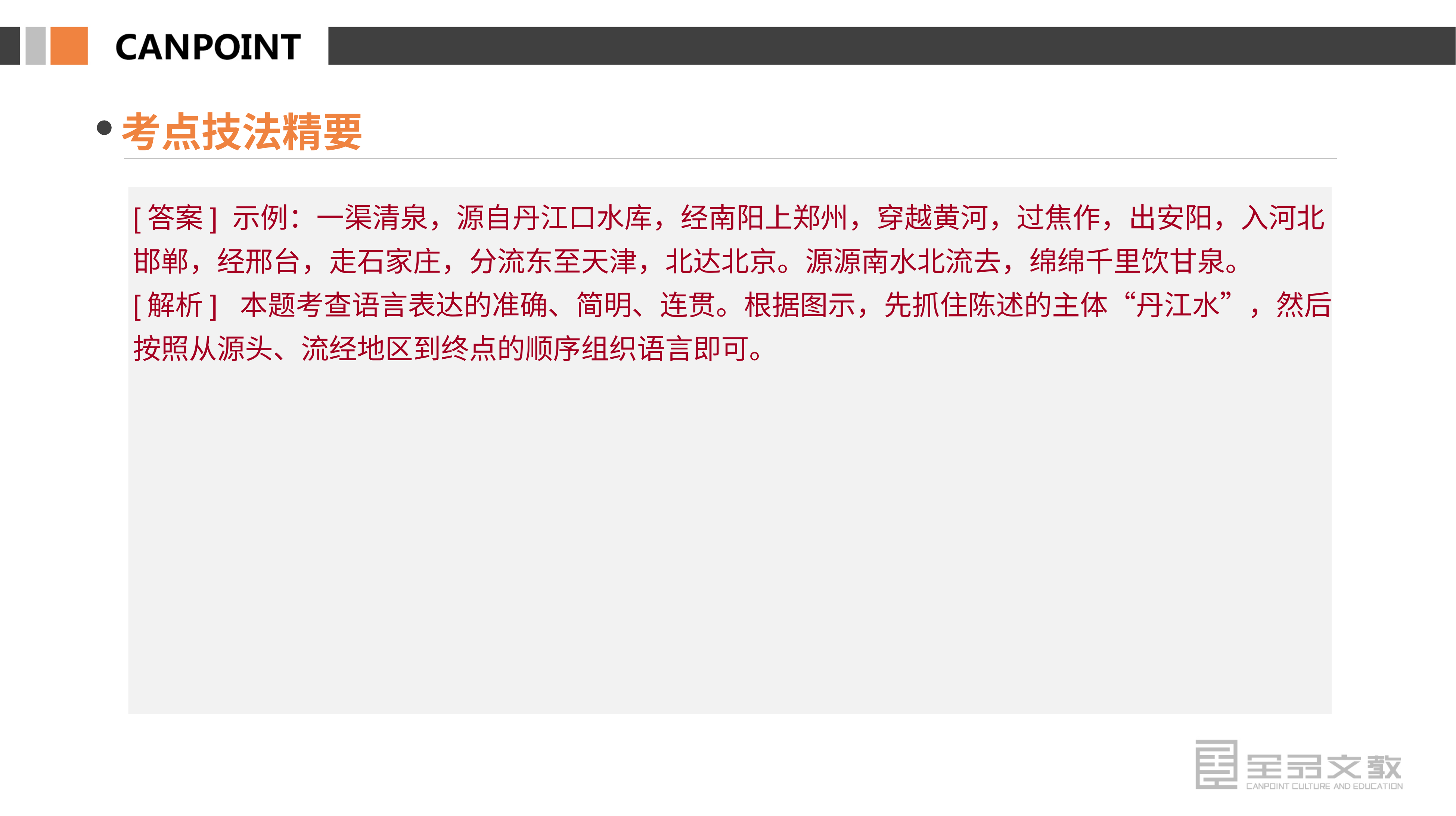

考点技法精要

[答案] 示例：一渠清泉，源自丹江口水库，经南阳上郑州，穿越黄河，过焦作，出安阳，入河北邯郸，经邢台，走石家庄，分流东至天津，北达北京。源源南水北流去，绵绵千里饮甘泉。
[解析]  本题考查语言表达的准确、简明、连贯。根据图示，先抓住陈述的主体“丹江水”，然后按照从源头、流经地区到终点的顺序组织语言即可。